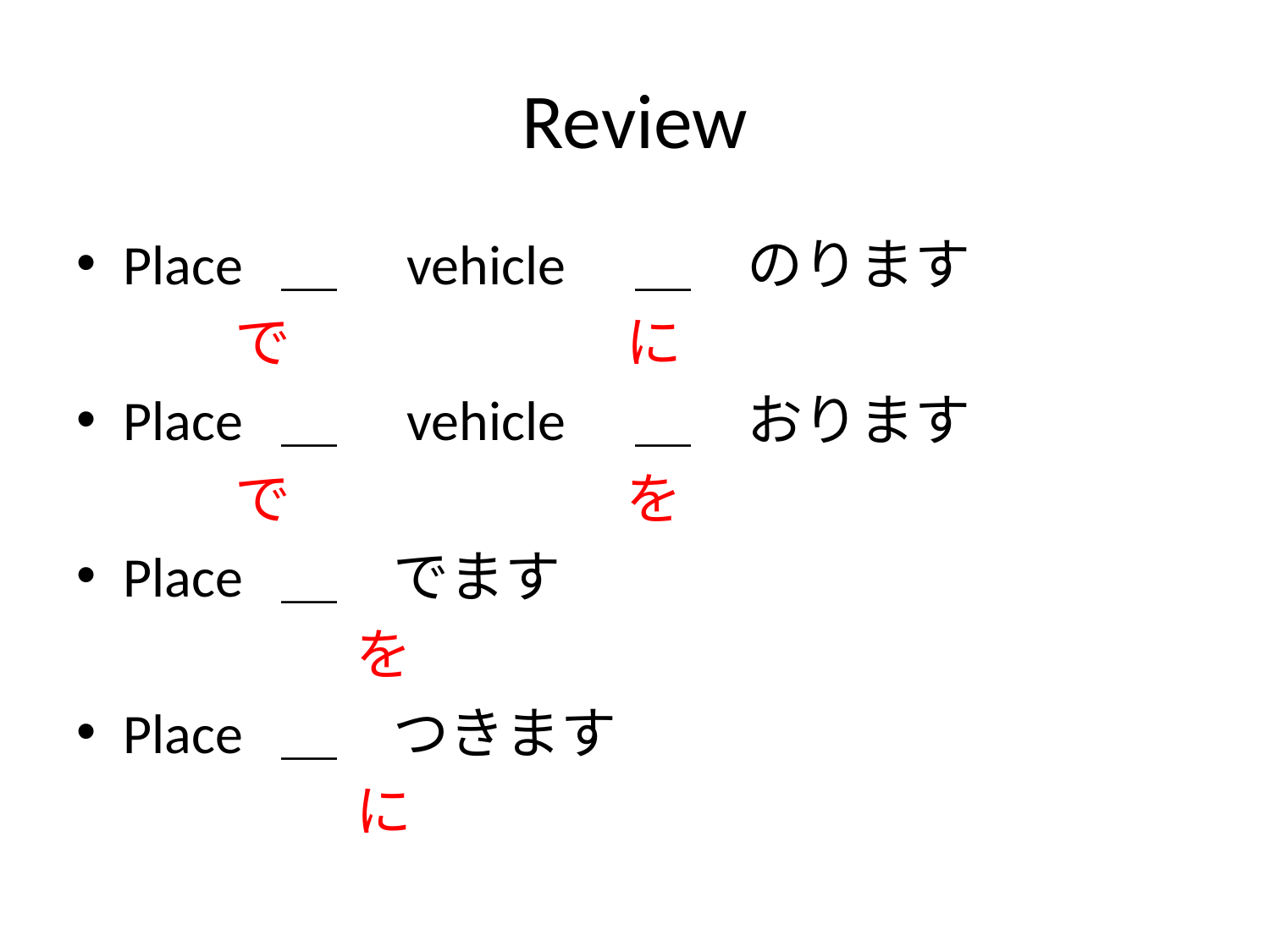

# Review
Place  ＿　vehicle　＿　のります
		　　で　　　　　　に
Place  ＿　vehicle　＿　おります
		　　で　　　　　　を
Place  ＿　でます
　　　　　を
Place  ＿　つきます
　　　　　に